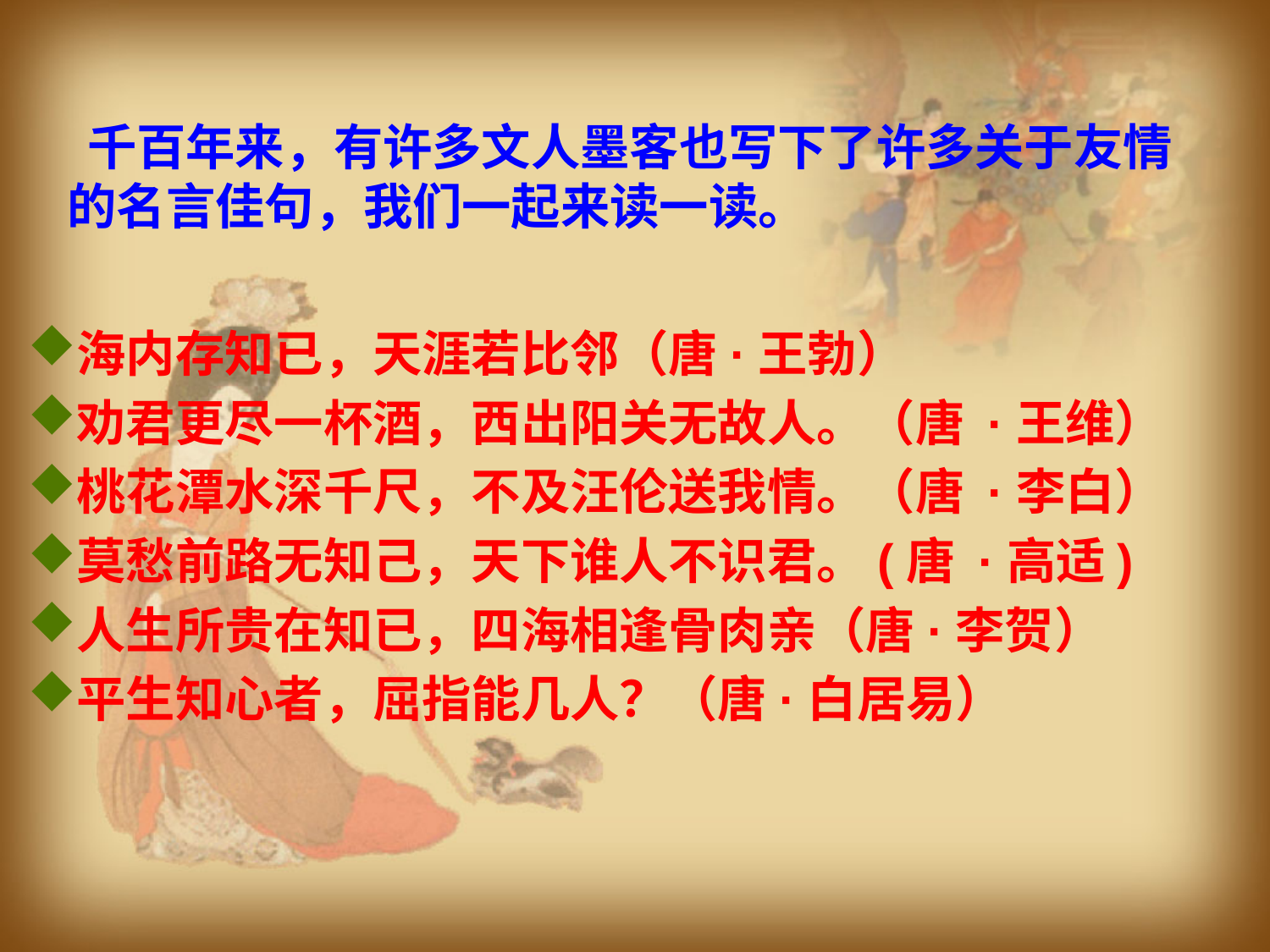

# 千百年来，有许多文人墨客也写下了许多关于友情的名言佳句，我们一起来读一读。
海内存知已，天涯若比邻（唐·王勃）
劝君更尽一杯酒，西出阳关无故人。（唐 ·王维）
桃花潭水深千尺，不及汪伦送我情。（唐 ·李白）
莫愁前路无知己，天下谁人不识君。(唐 ·高适)
人生所贵在知已，四海相逢骨肉亲（唐·李贺）
平生知心者，屈指能几人？（唐·白居易）